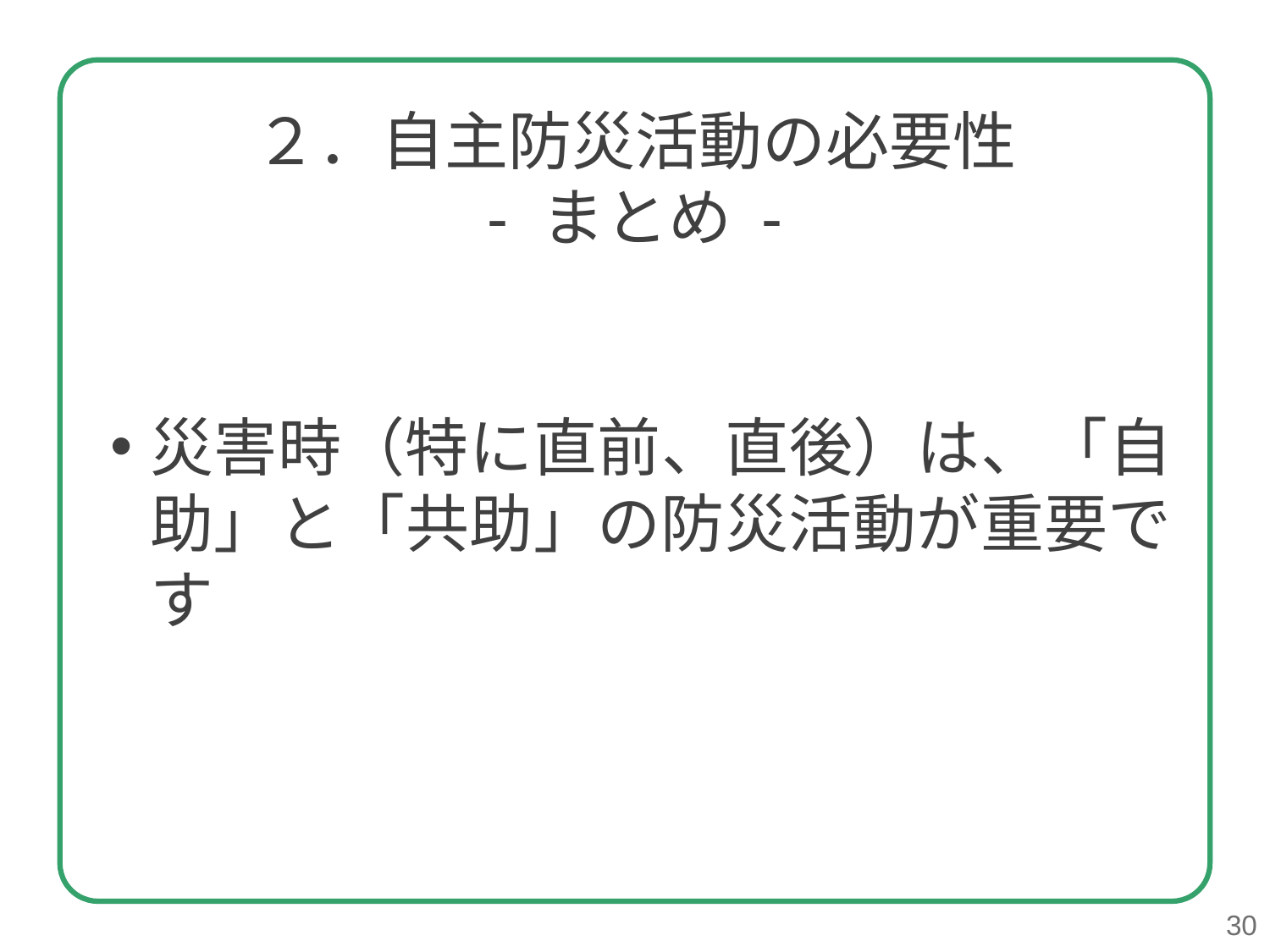

２．自主防災活動の必要性
- まとめ -
災害時（特に直前、直後）は、「自助」と「共助」の防災活動が重要です
30